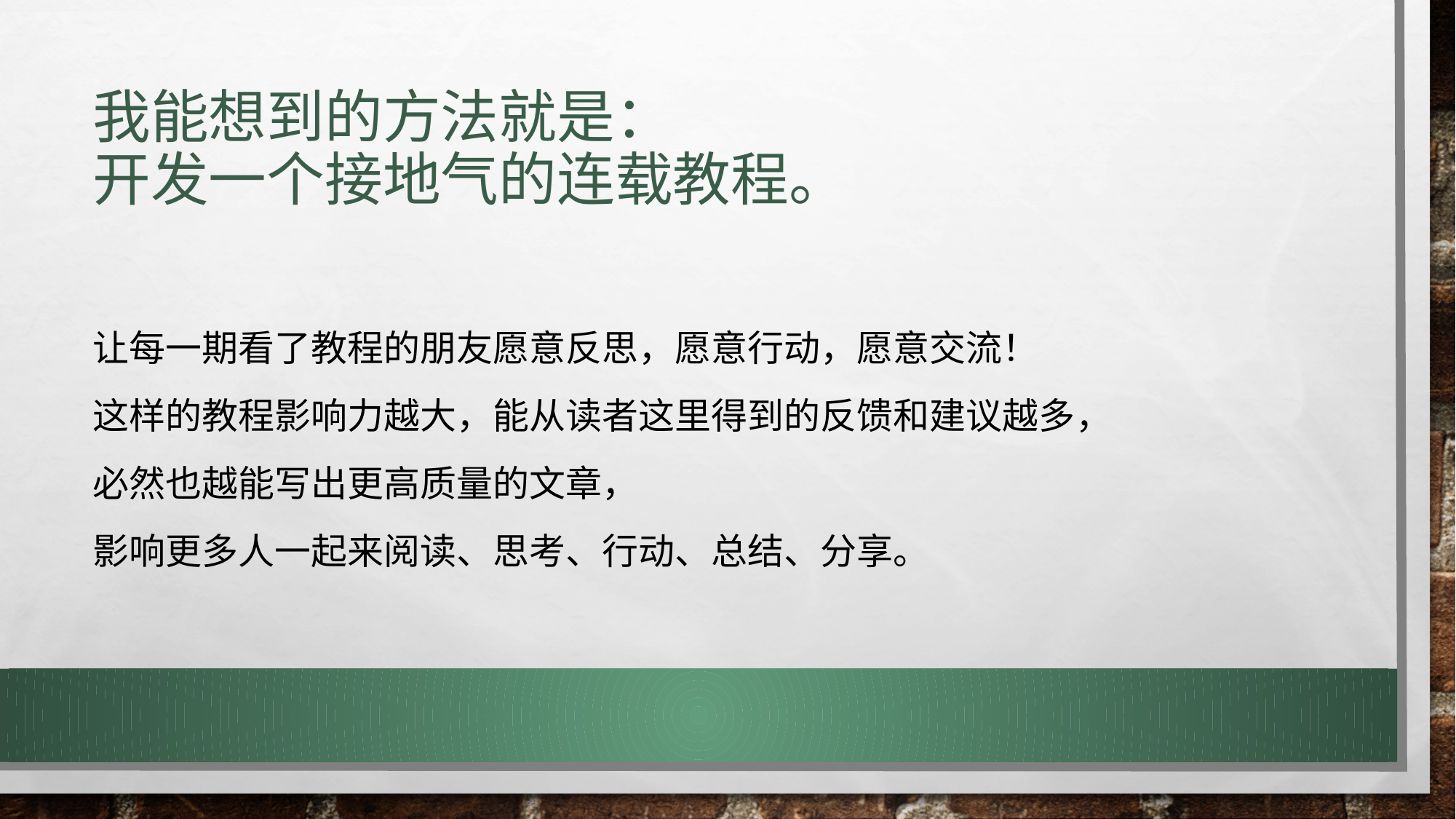

# 我能想到的方法就是： 开发一个接地气的连载教程。
让每一期看了教程的朋友愿意反思，愿意行动，愿意交流！
这样的教程影响力越大，能从读者这里得到的反馈和建议越多，
必然也越能写出更高质量的文章，
影响更多人一起来阅读、思考、行动、总结、分享。